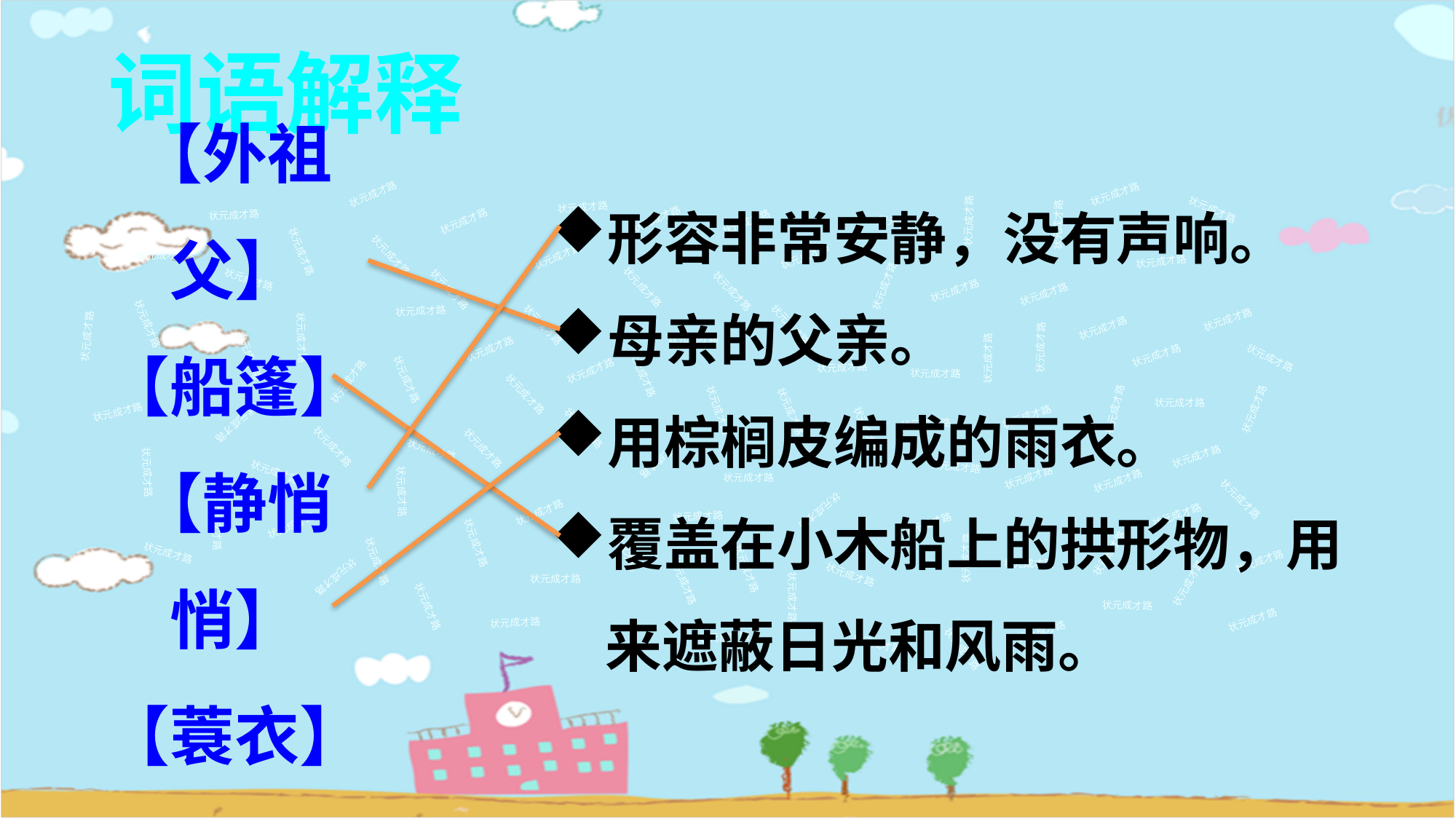

词语解释
形容非常安静，没有声响。
母亲的父亲。
用棕榈皮编成的雨衣。
覆盖在小木船上的拱形物，用来遮蔽日光和风雨。
状元成才路
状元成才路
【外祖父】
【船篷】
【静悄悄】
【蓑衣】
状元成才路
状元成才路
状元成才路
状元成才路
状元成才路
状元成才路
状元成才路
状元成才路
状元成才路
状元成才路
状元成才路
状元成才路
状元成才路
状元成才路
状元成才路
状元成才路
状元成才路
状元成才路
状元成才路
状元成才路
状元成才路
状元成才路
状元成才路
状元成才路
状元成才路
状元成才路
状元成才路
状元成才路
状元成才路
状元成才路
状元成才路
状元成才路
状元成才路
状元成才路
状元成才路
状元成才路
状元成才路
状元成才路
状元成才路
状元成才路
状元成才路
状元成才路
状元成才路
状元成才路
状元成才路
状元成才路
状元成才路
状元成才路
状元成才路
状元成才路
状元成才路
状元成才路
状元成才路
状元成才路
状元成才路
状元成才路
状元成才路
状元成才路
状元成才路
状元成才路
状元成才路
状元成才路
状元成才路
状元成才路
状元成才路
状元成才路
状元成才路
状元成才路
状元成才路
状元成才路
状元成才路
状元成才路
状元成才路
状元成才路
状元成才路
状元成才路
状元成才路
状元成才路
状元成才路
状元成才路
状元成才路
状元成才路
状元成才路
状元成才路
状元成才路
状元成才路
状元成才路
状元成才路
状元成才路
状元成才路
状元成才路
状元成才路
状元成才路
状元成才路
状元成才路
状元成才路
状元成才路
状元成才路